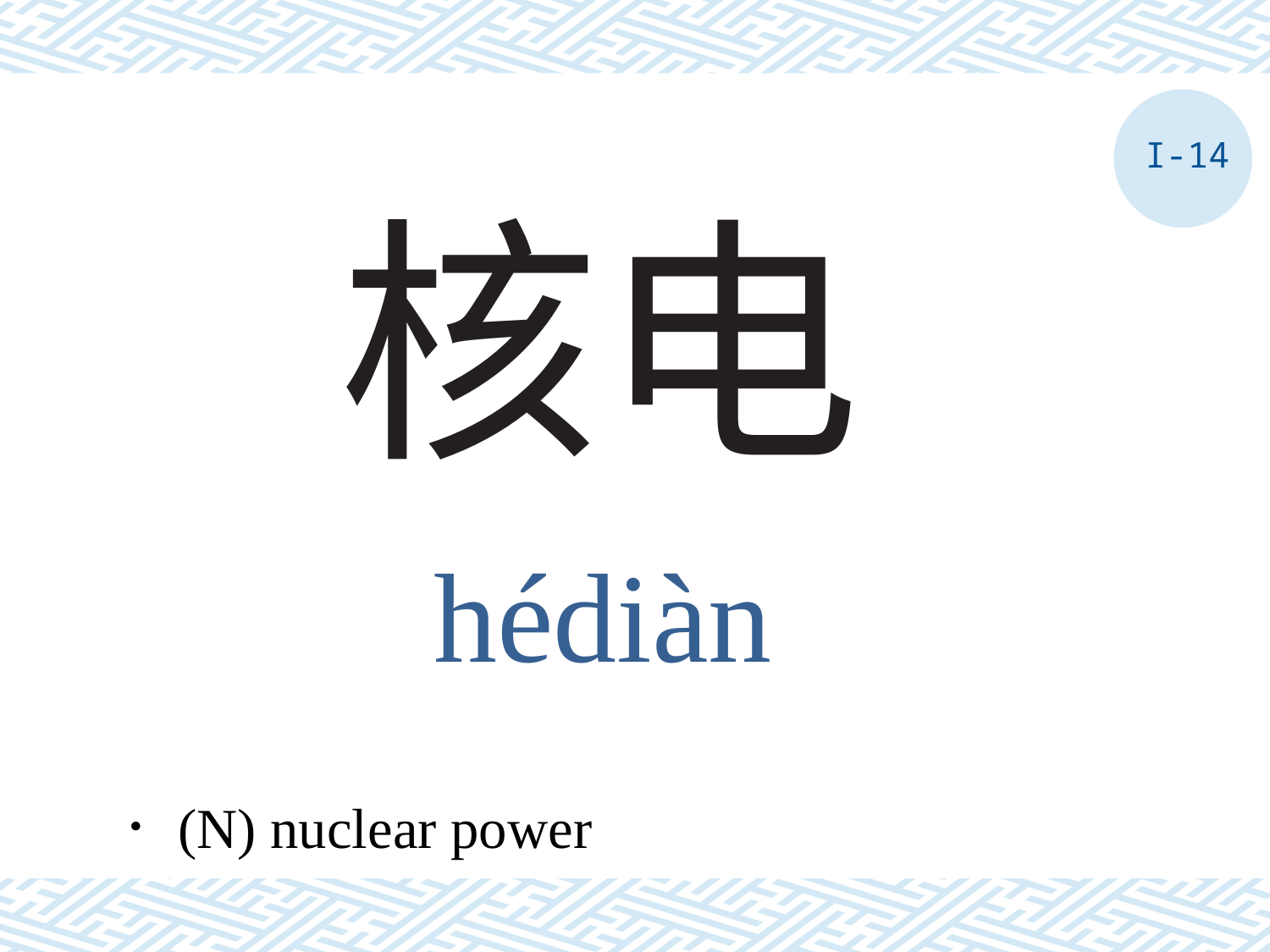

I-14

# 核电
hédiàn
．(N) nuclear power